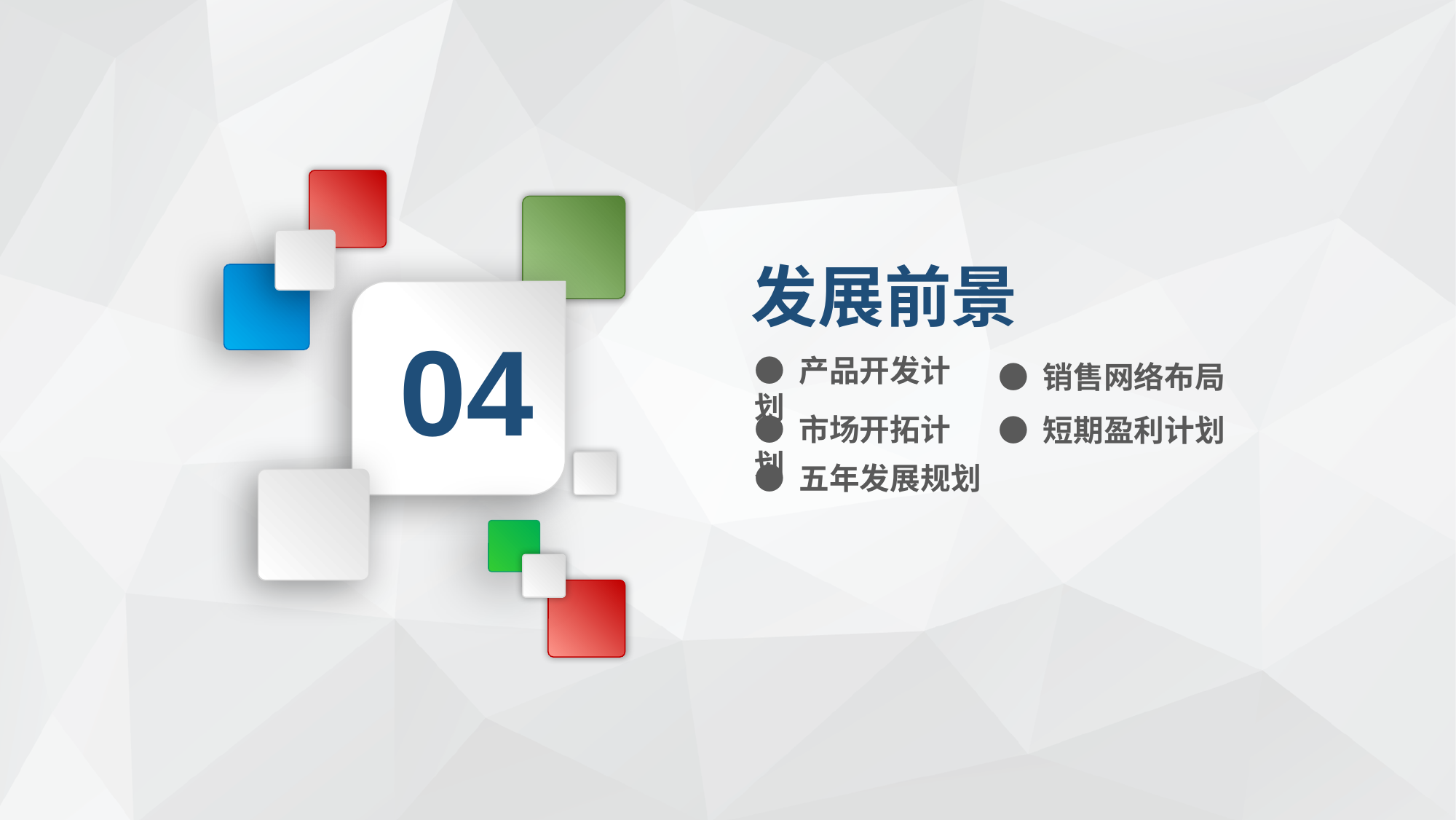

发展前景

04
● 产品开发计划
● 销售网络布局
● 市场开拓计划
● 短期盈利计划

● 五年发展规划